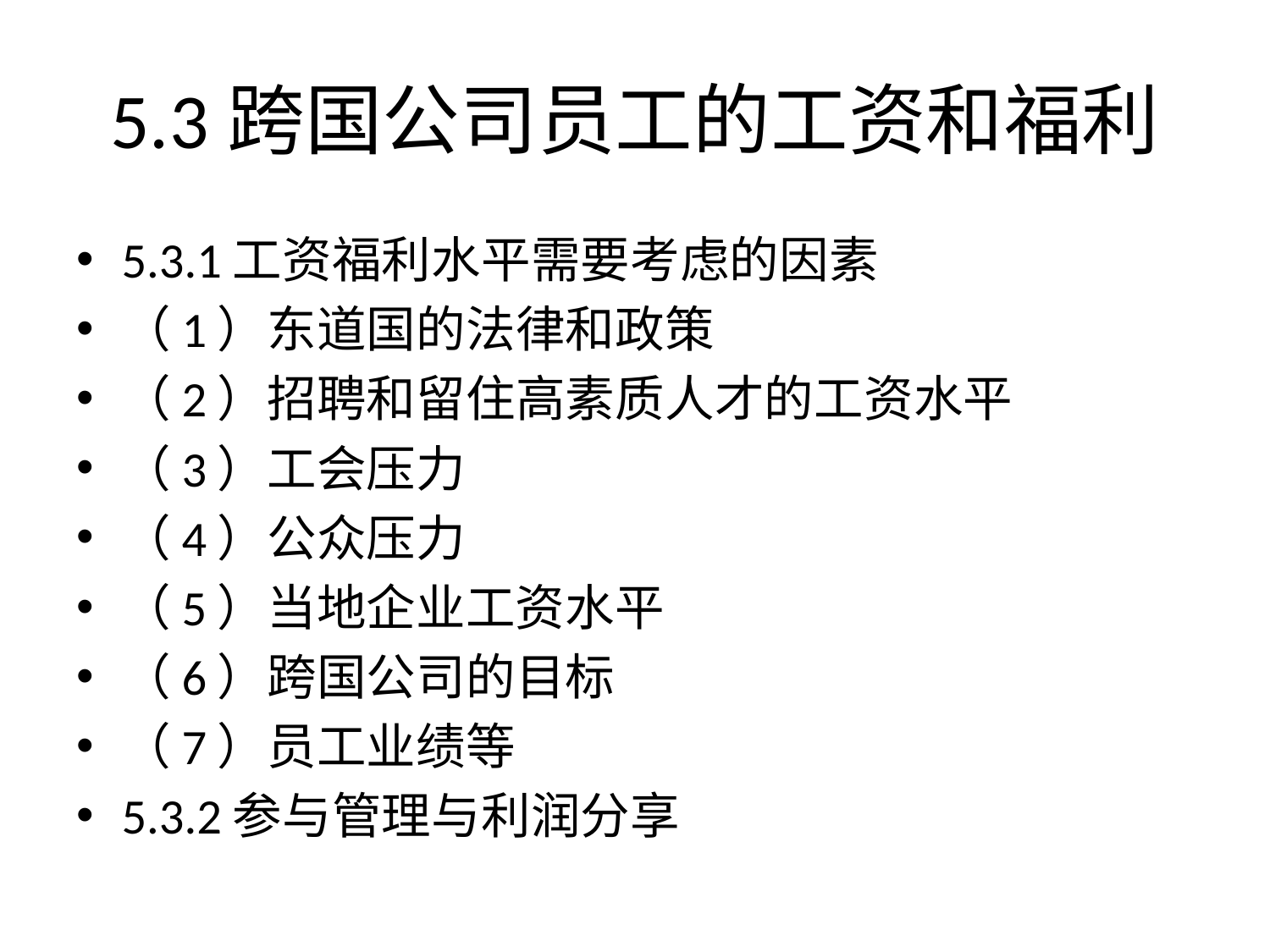

# 5.3跨国公司员工的工资和福利
5.3.1工资福利水平需要考虑的因素
（1）东道国的法律和政策
（2）招聘和留住高素质人才的工资水平
（3）工会压力
（4）公众压力
（5）当地企业工资水平
（6）跨国公司的目标
（7）员工业绩等
5.3.2参与管理与利润分享